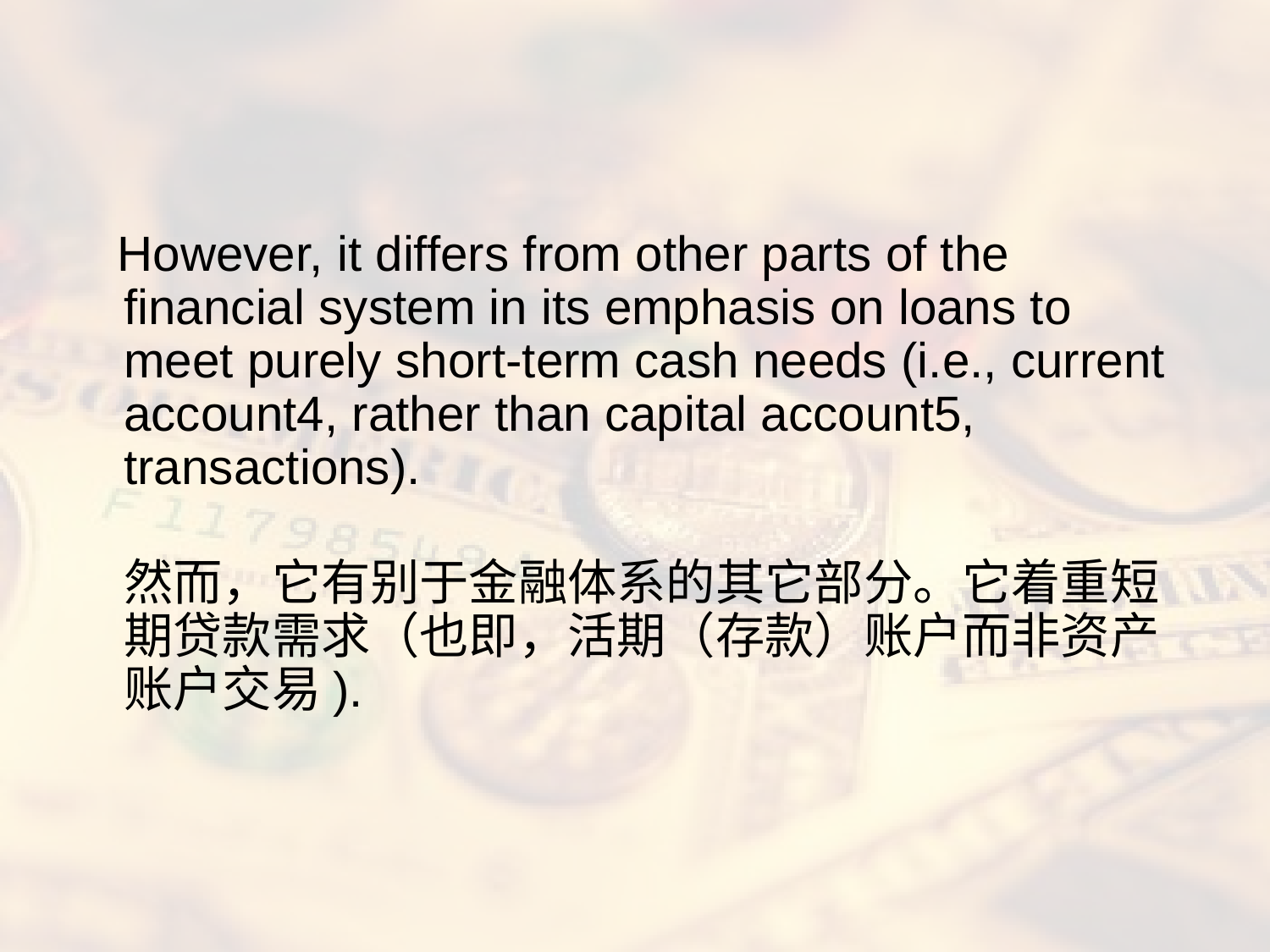

#
   However, it differs from other parts of the financial system in its emphasis on loans to meet purely short-term cash needs (i.e., current account4, rather than capital account5, transactions).
然而，它有别于金融体系的其它部分。它着重短期贷款需求（也即，活期（存款）账户而非资产账户交易).